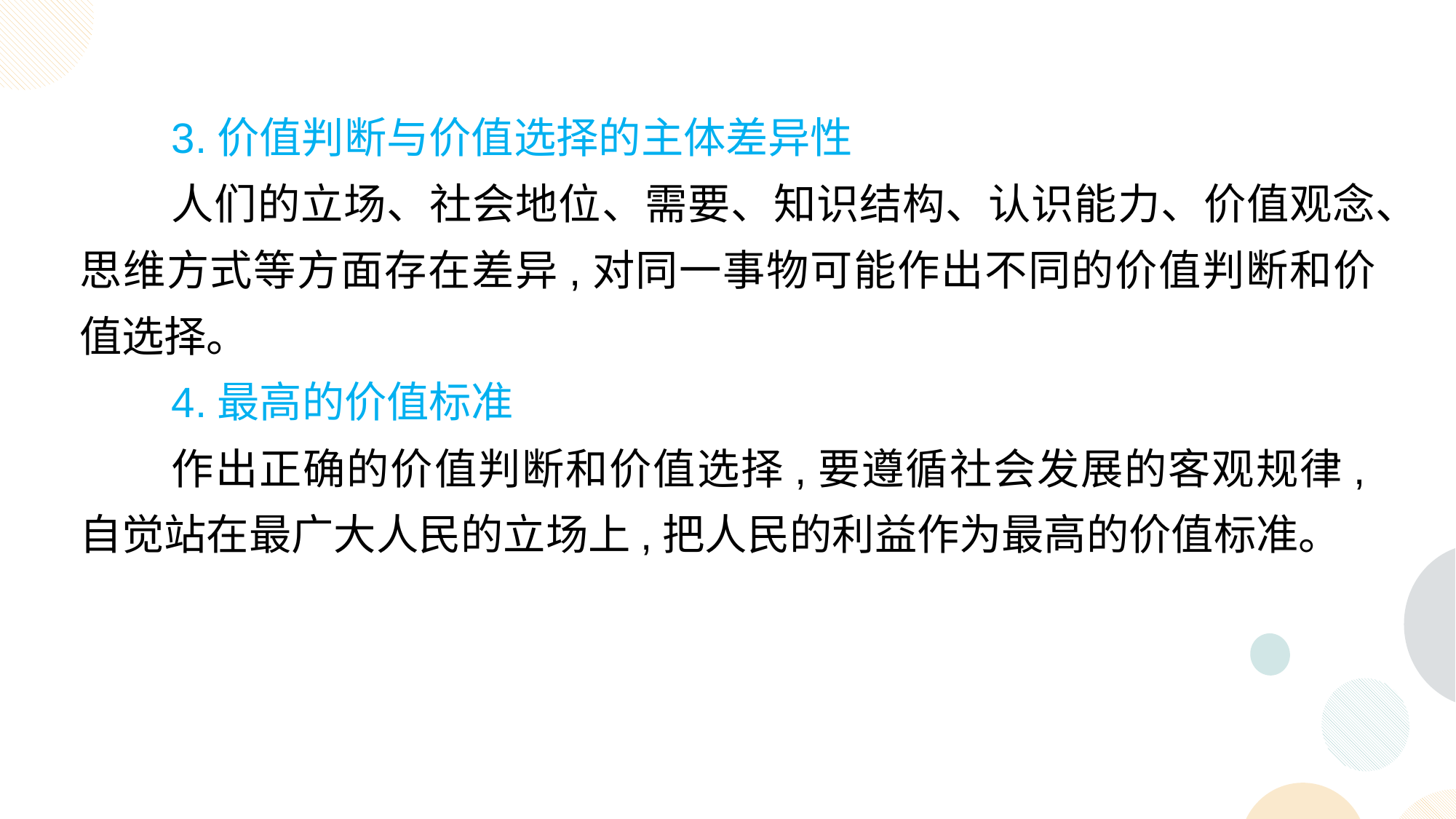

3.价值判断与价值选择的主体差异性
人们的立场、社会地位、需要、知识结构、认识能力、价值观念、思维方式等方面存在差异,对同一事物可能作出不同的价值判断和价值选择。
4.最高的价值标准
作出正确的价值判断和价值选择,要遵循社会发展的客观规律,自觉站在最广大人民的立场上,把人民的利益作为最高的价值标准。